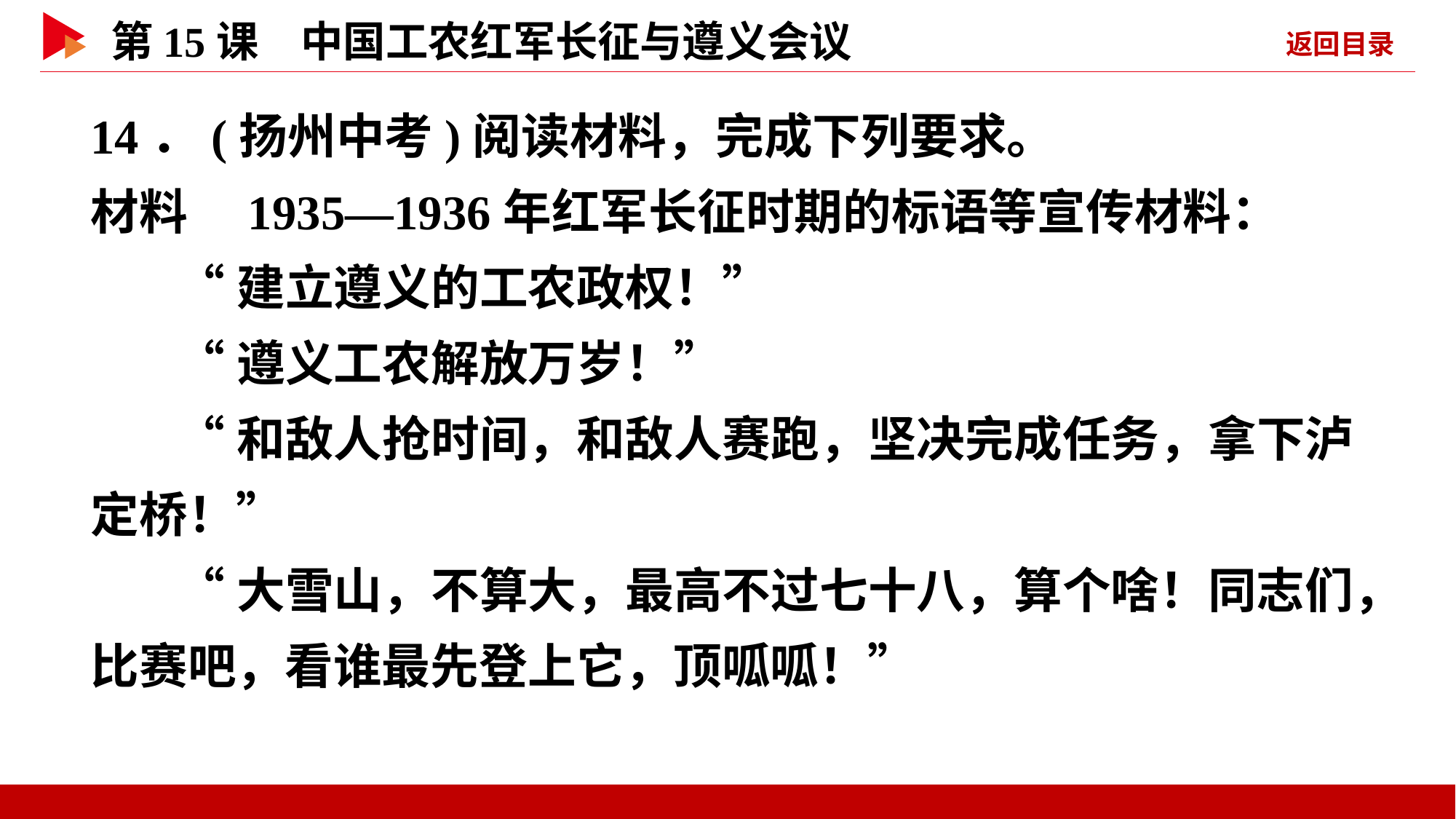

14．(扬州中考)阅读材料，完成下列要求。
材料　1935—1936年红军长征时期的标语等宣传材料：
“建立遵义的工农政权！”
“遵义工农解放万岁！”
“和敌人抢时间，和敌人赛跑，坚决完成任务，拿下泸定桥！”
“大雪山，不算大，最高不过七十八，算个啥！同志们，比赛吧，看谁最先登上它，顶呱呱！”